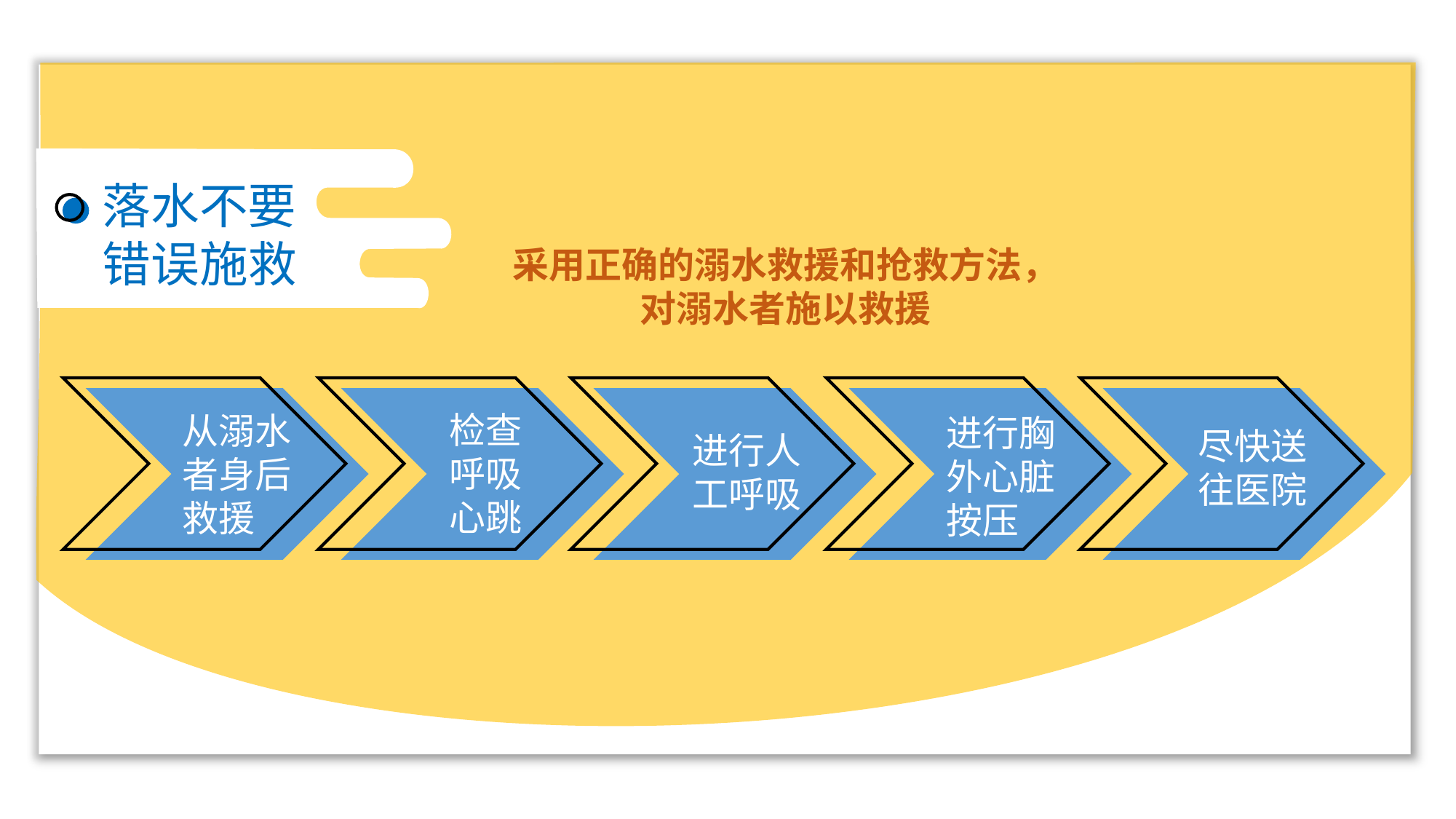

落水不要错误施救

采用正确的溺水救援和抢救方法，对溺水者施以救援

检查
呼吸
心跳
从溺水者身后救援
进行胸外心脏按压
尽快送往医院
进行人工呼吸